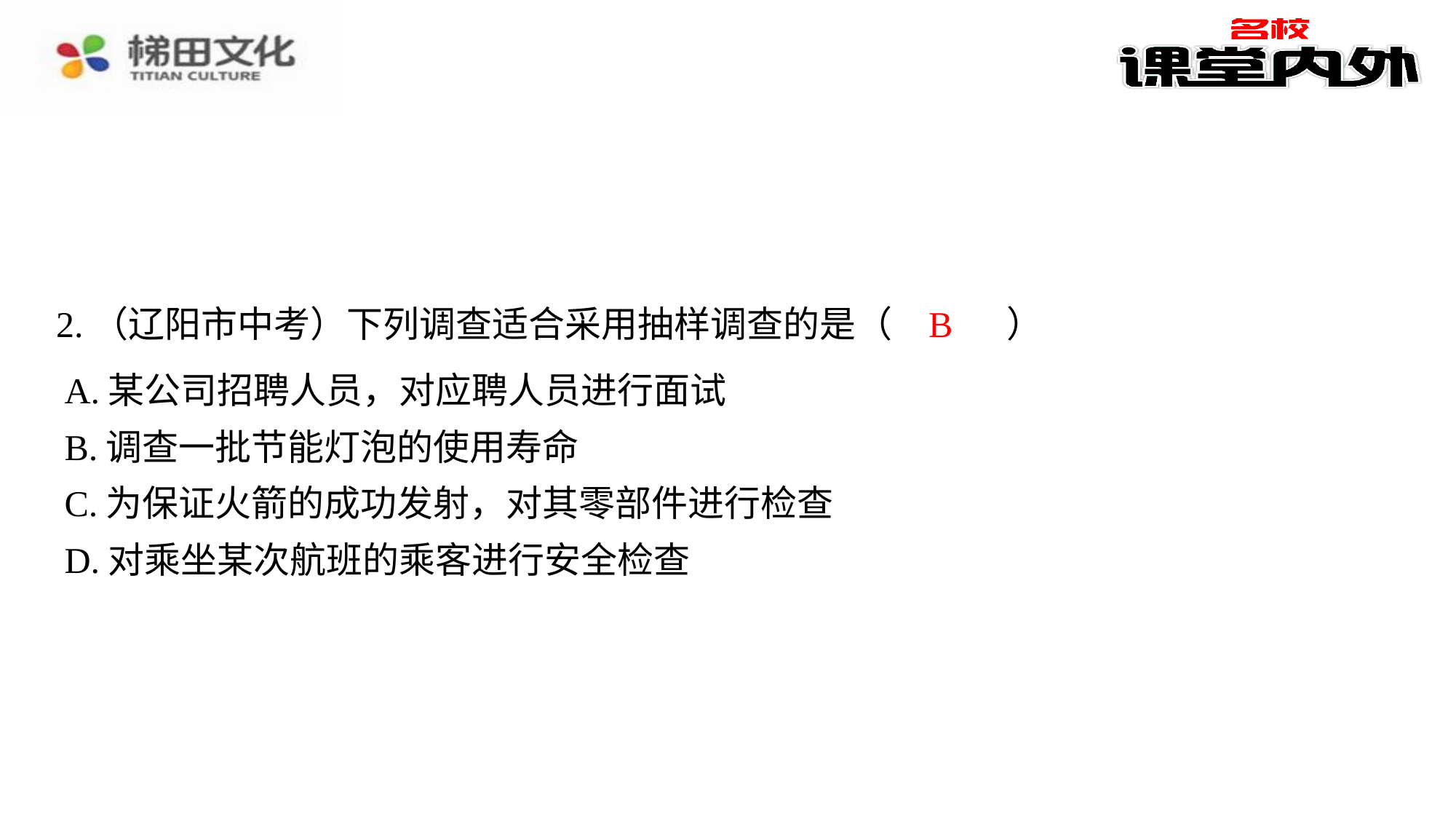

B
2.（辽阳市中考）下列调查适合采用抽样调查的是（　B　）
| A.某公司招聘人员，对应聘人员进行面试 |
| --- |
| B.调查一批节能灯泡的使用寿命 |
| C.为保证火箭的成功发射，对其零部件进行检查 |
| D.对乘坐某次航班的乘客进行安全检查 |